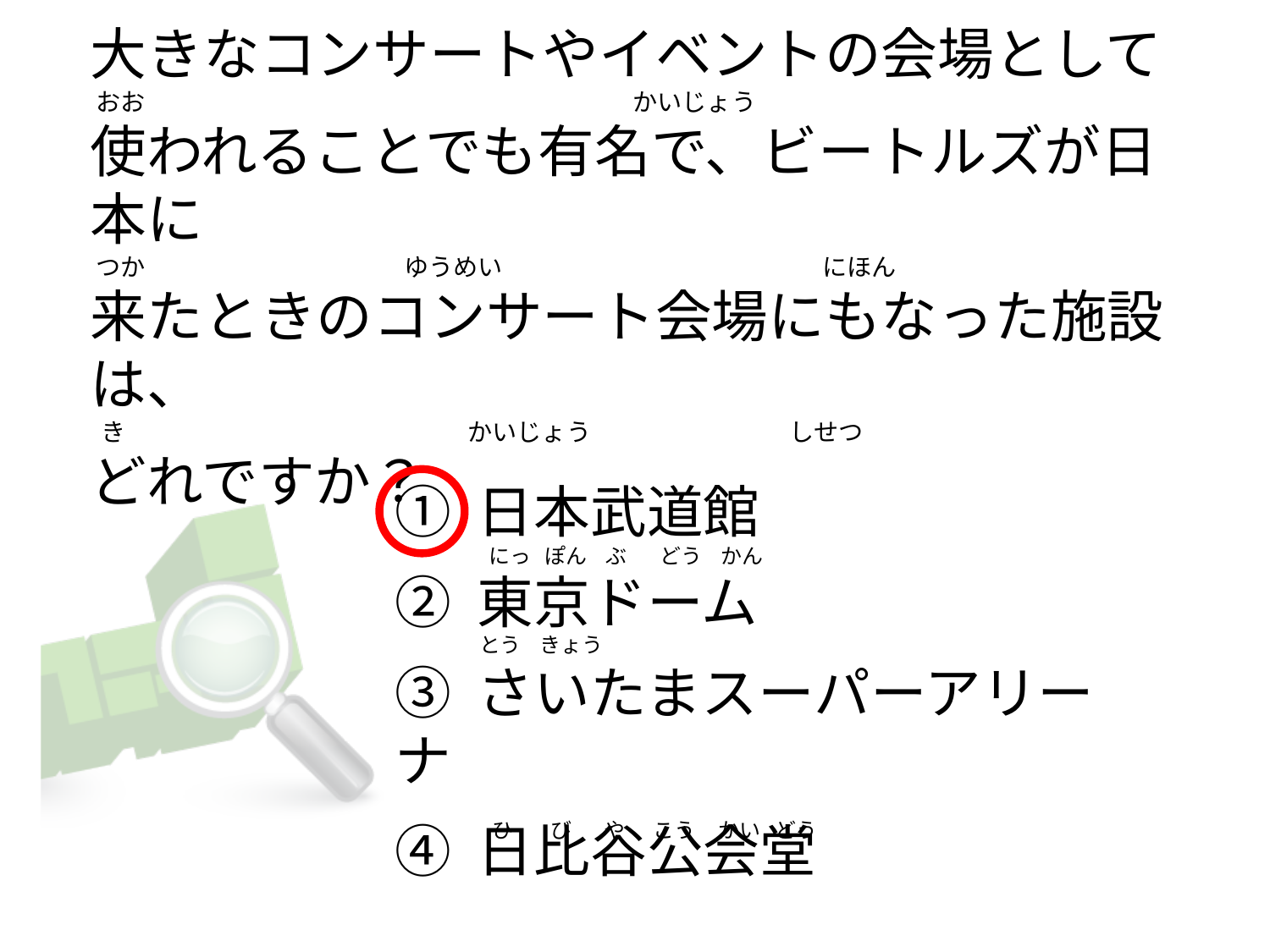

# 大きなコンサートやイベントの会場として  おお   　                                                                                 かいじょう 使われることでも有名で、ビートルズが日本に  つか                                               ゆうめい                                                          にほん 来たときのコンサート会場にもなった施設は、   き                                                              かいじょう                                    しせつ       どれですか？

① 日本武道館
② 東京ドーム
③ さいたまスーパーアリーナ
④ 日比谷公会堂
 にっ   ぽん    ぶ       どう    かん
とう    きょう
  ひ        び       や      こう     かい   どう